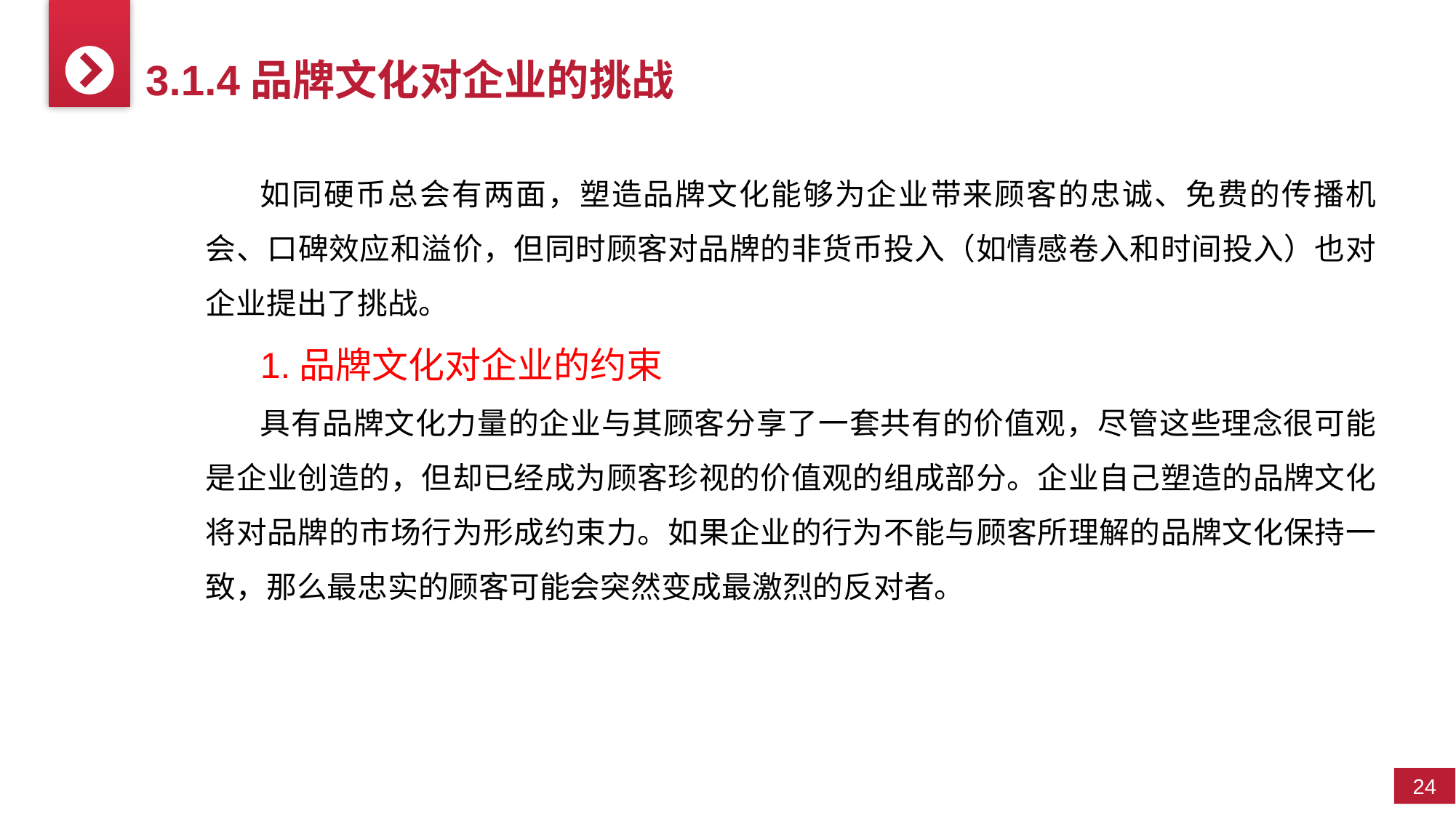

3.1.4品牌文化对企业的挑战
如同硬币总会有两面，塑造品牌文化能够为企业带来顾客的忠诚、免费的传播机会、口碑效应和溢价，但同时顾客对品牌的非货币投入（如情感卷入和时间投入）也对企业提出了挑战。
1.品牌文化对企业的约束
具有品牌文化力量的企业与其顾客分享了一套共有的价值观，尽管这些理念很可能是企业创造的，但却已经成为顾客珍视的价值观的组成部分。企业自己塑造的品牌文化将对品牌的市场行为形成约束力。如果企业的行为不能与顾客所理解的品牌文化保持一致，那么最忠实的顾客可能会突然变成最激烈的反对者。